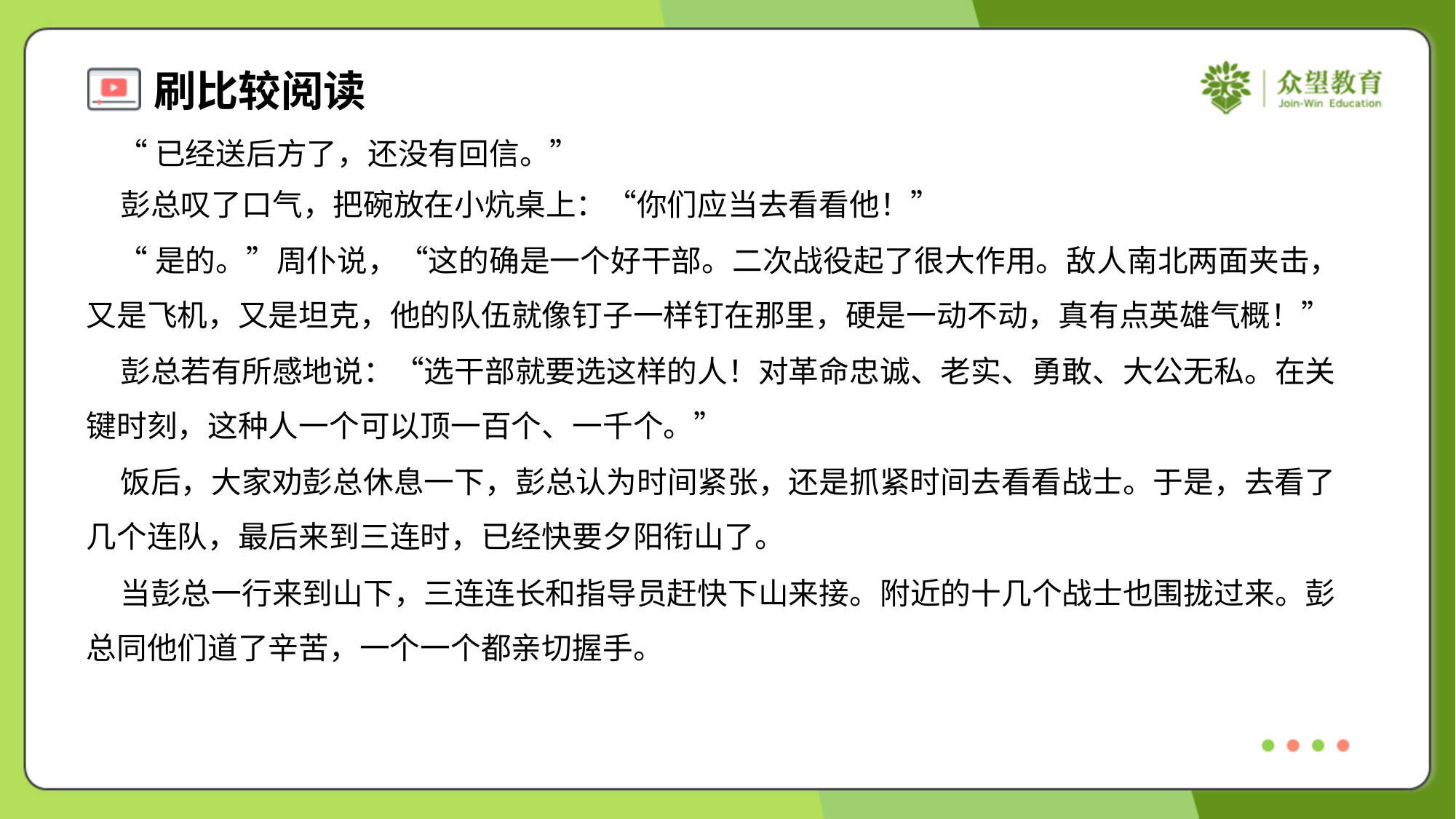

“已经送后方了，还没有回信。”
    彭总叹了口气，把碗放在小炕桌上：“你们应当去看看他！”
    “是的。”周仆说，“这的确是一个好干部。二次战役起了很大作用。敌人南北两面夹击，
又是飞机，又是坦克，他的队伍就像钉子一样钉在那里，硬是一动不动，真有点英雄气概！”
    彭总若有所感地说：“选干部就要选这样的人！对革命忠诚、老实、勇敢、大公无私。在关
键时刻，这种人一个可以顶一百个、一千个。”
    饭后，大家劝彭总休息一下，彭总认为时间紧张，还是抓紧时间去看看战士。于是，去看了
几个连队，最后来到三连时，已经快要夕阳衔山了。
    当彭总一行来到山下，三连连长和指导员赶快下山来接。附近的十几个战士也围拢过来。彭
总同他们道了辛苦，一个一个都亲切握手。